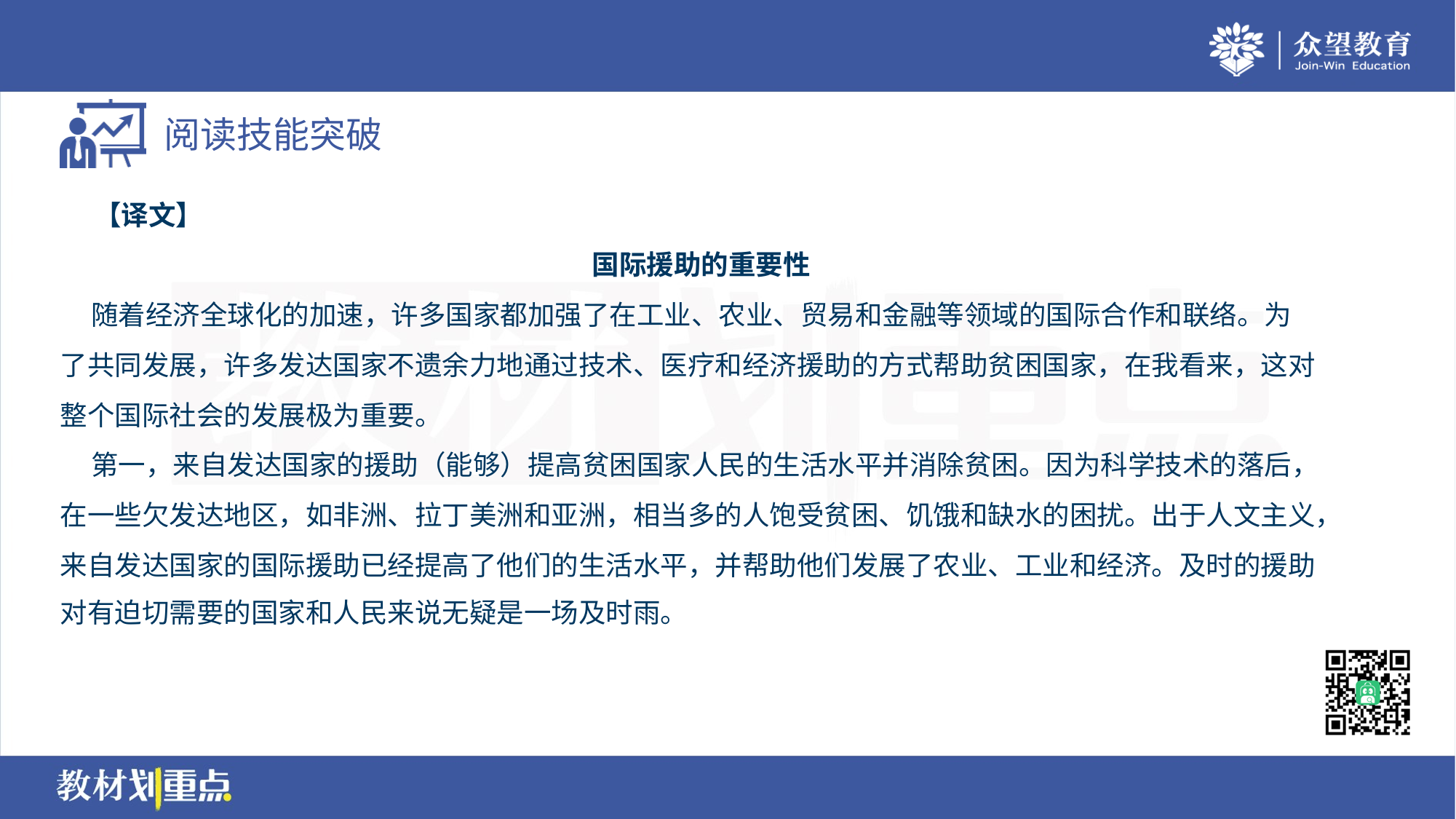

【译文】
国际援助的重要性
    随着经济全球化的加速，许多国家都加强了在工业、农业、贸易和金融等领域的国际合作和联络。为
了共同发展，许多发达国家不遗余力地通过技术、医疗和经济援助的方式帮助贫困国家，在我看来，这对
整个国际社会的发展极为重要。
    第一，来自发达国家的援助（能够）提高贫困国家人民的生活水平并消除贫困。因为科学技术的落后，
在一些欠发达地区，如非洲、拉丁美洲和亚洲，相当多的人饱受贫困、饥饿和缺水的困扰。出于人文主义，
来自发达国家的国际援助已经提高了他们的生活水平，并帮助他们发展了农业、工业和经济。及时的援助
对有迫切需要的国家和人民来说无疑是一场及时雨。